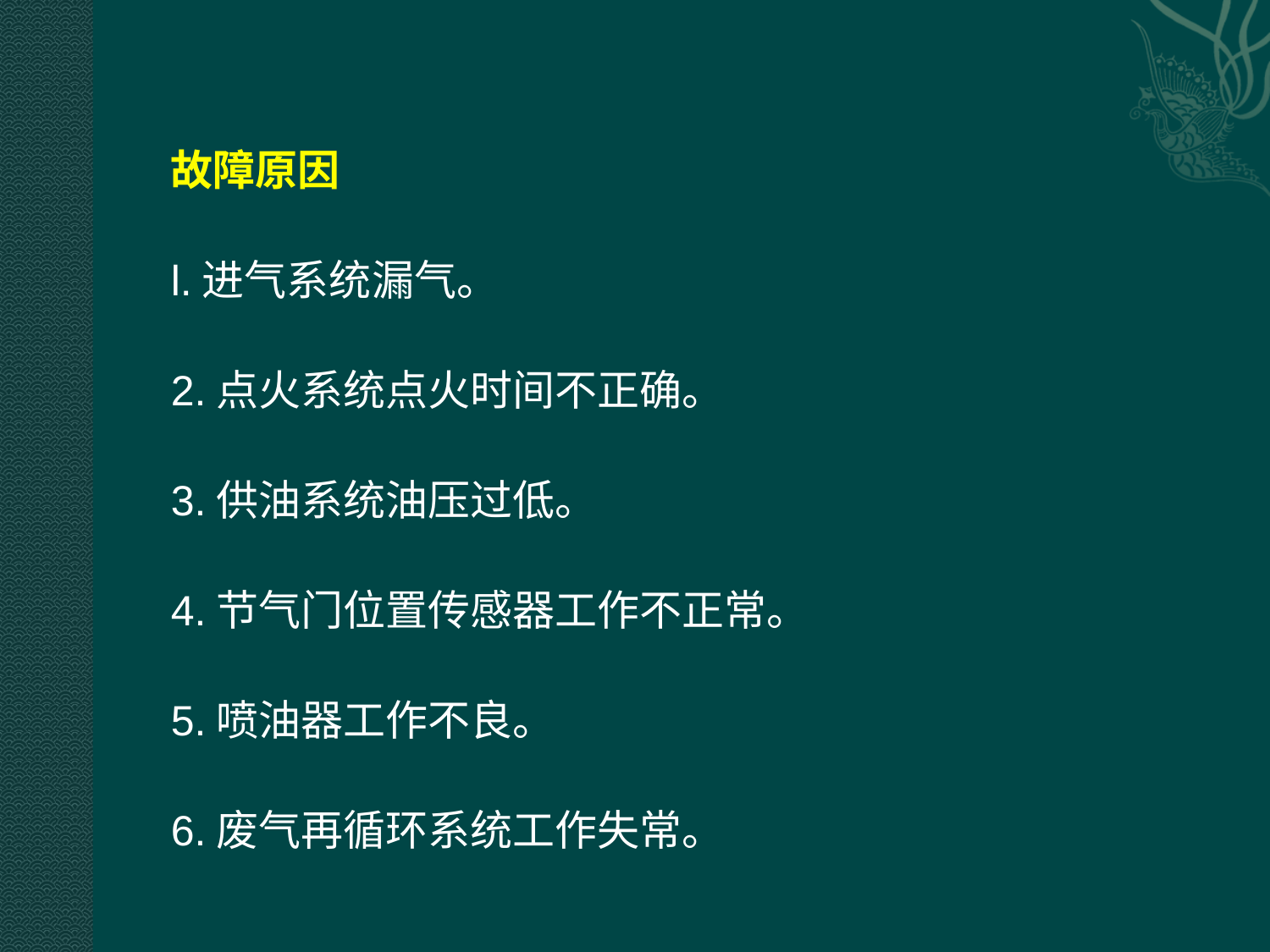

故障原因
l.进气系统漏气。
2.点火系统点火时间不正确。
3.供油系统油压过低。
4.节气门位置传感器工作不正常。
5.喷油器工作不良。
6.废气再循环系统工作失常。